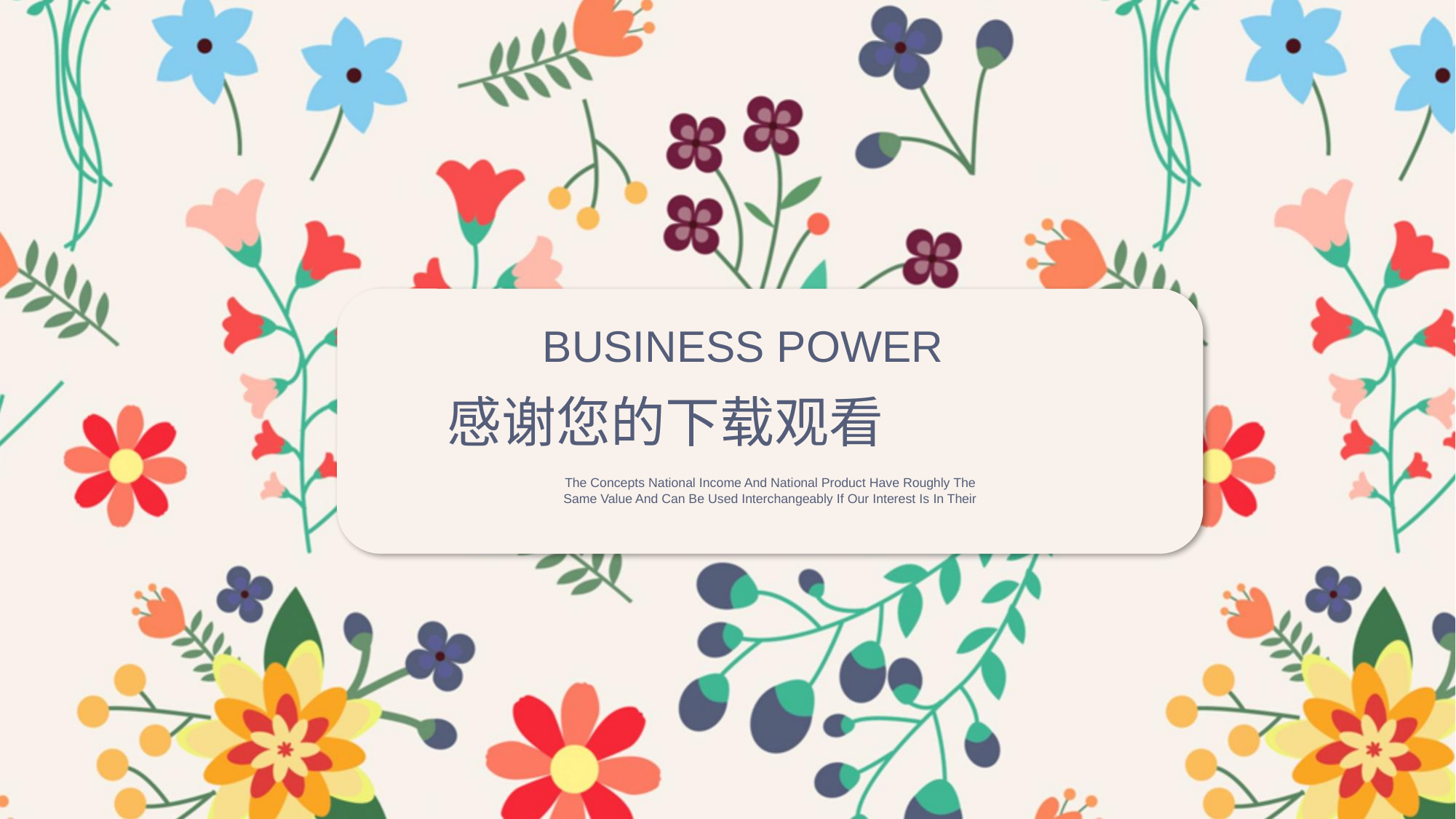

BUSINESS POWER
感谢您的下载观看
The Concepts National Income And National Product Have Roughly The Same Value And Can Be Used Interchangeably If Our Interest Is In Their